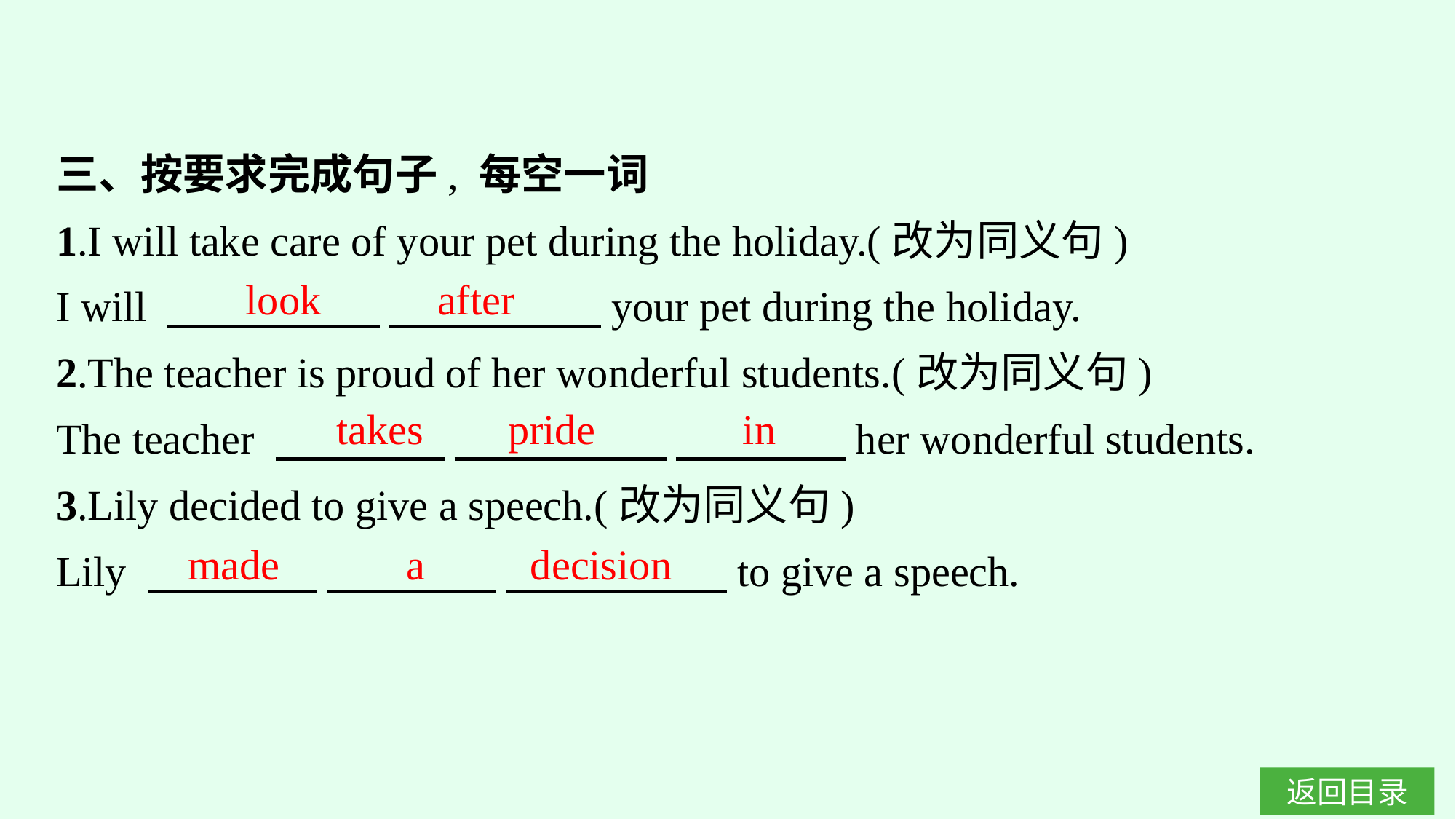

三、按要求完成句子, 每空一词
1.I will take care of your pet during the holiday.(改为同义句)
I will 　　　　　 　　　　　your pet during the holiday.
2.The teacher is proud of her wonderful students.(改为同义句)
The teacher 　　　　 　　　　　 　　　　her wonderful students.
3.Lily decided to give a speech.(改为同义句)
Lily 　　　　 　　　　 　　　 　　to give a speech.
look           after
takes        pride              in
made            a          decision